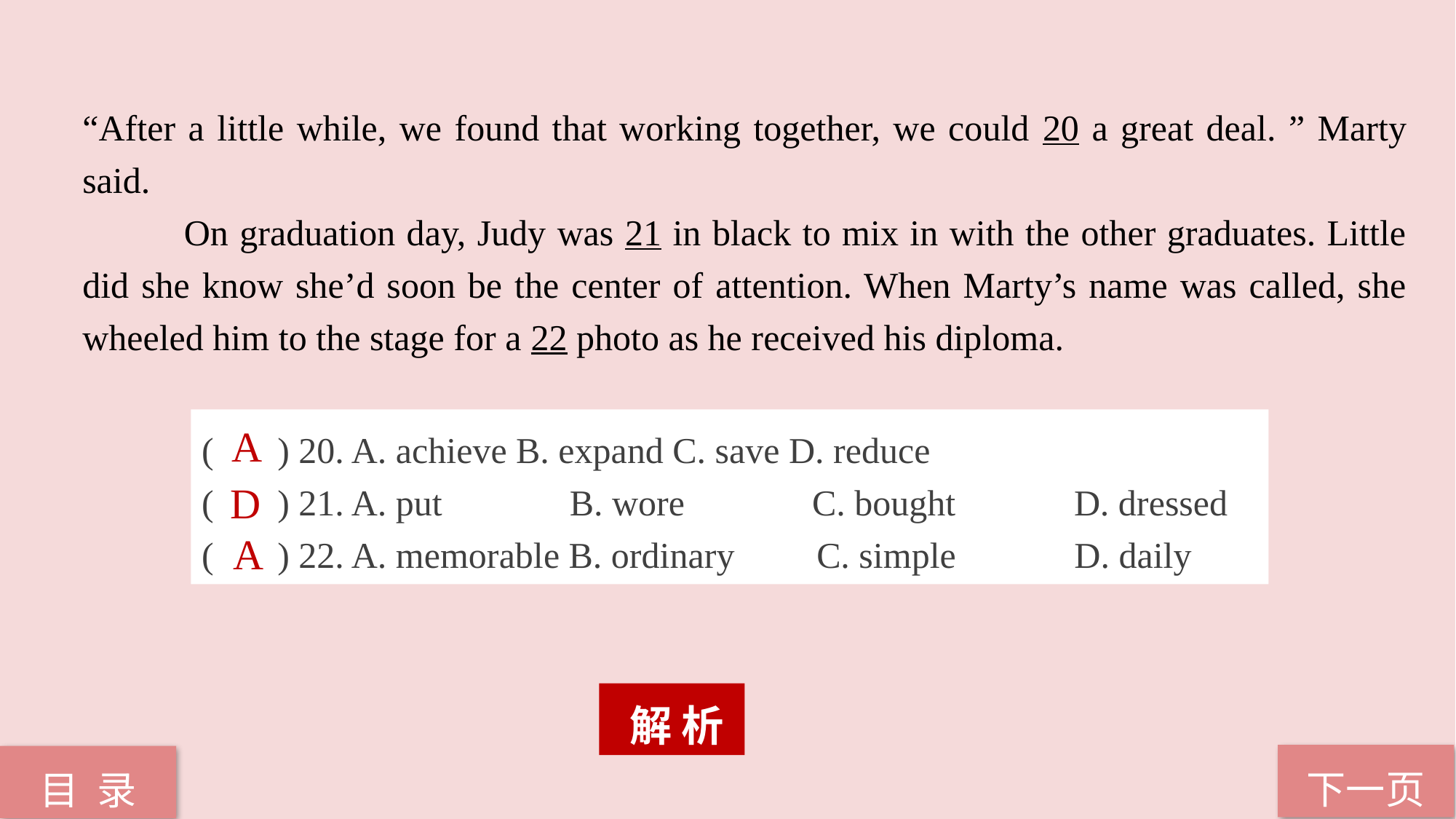

“After a little while, we found that working together, we could 20 a great deal. ” Marty said.
         On graduation day, Judy was 21 in black to mix in with the other graduates. Little did she know she’d soon be the center of attention. When Marty’s name was called, she wheeled him to the stage for a 22 photo as he received his diploma.
(       ) 20. A. achieve B. expand C. save D. reduce
(       ) 21. A. put              B. wore              C. bought             D. dressed
(       ) 22. A. memorable B. ordinary         C. simple             D. daily
A
D
A
 解 析